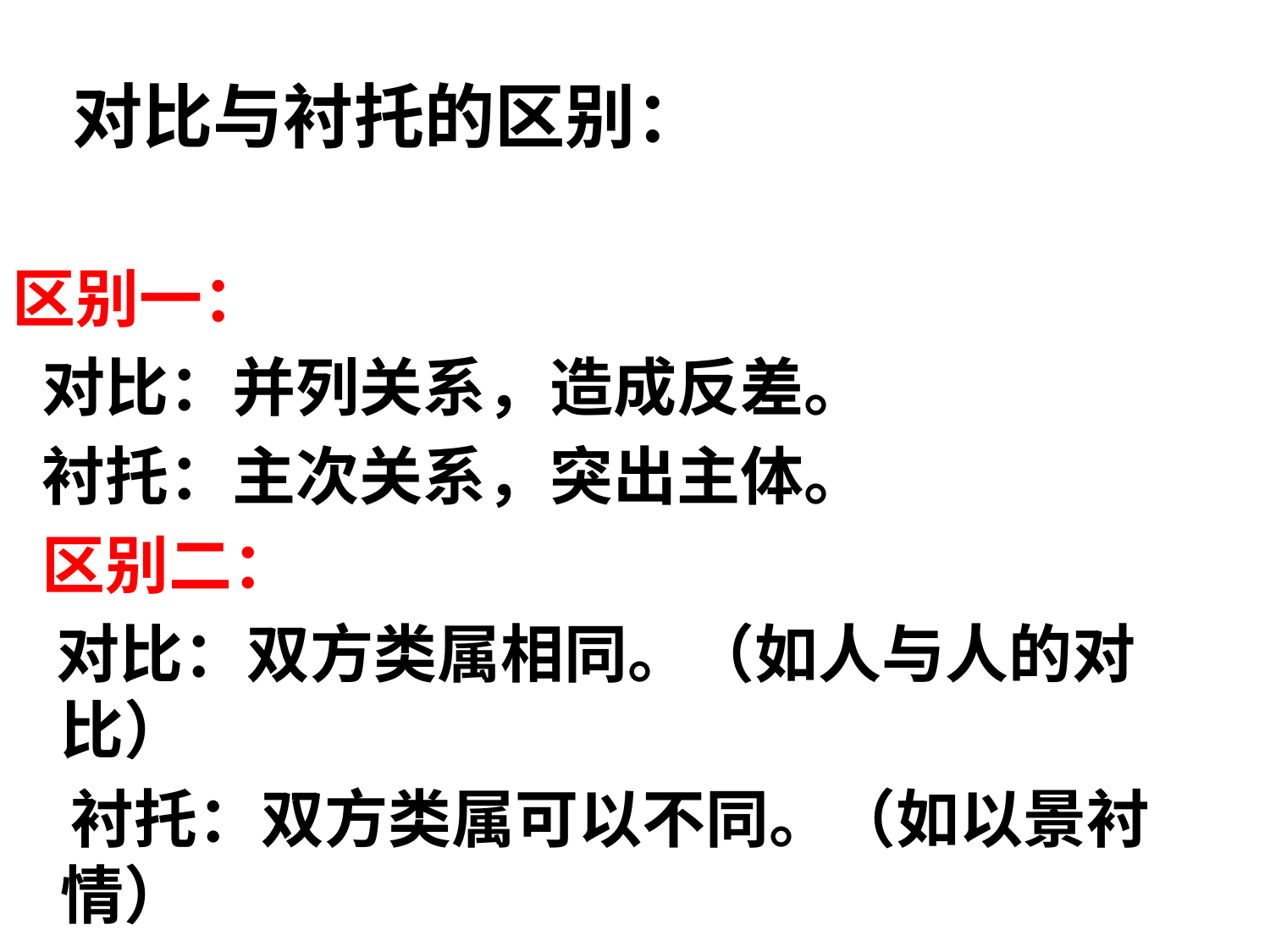

对比与衬托的区别：
区别一：
 对比：并列关系，造成反差。
 衬托：主次关系，突出主体。
 区别二：
  对比：双方类属相同。（如人与人的对比）
   衬托：双方类属可以不同。（如以景衬情）